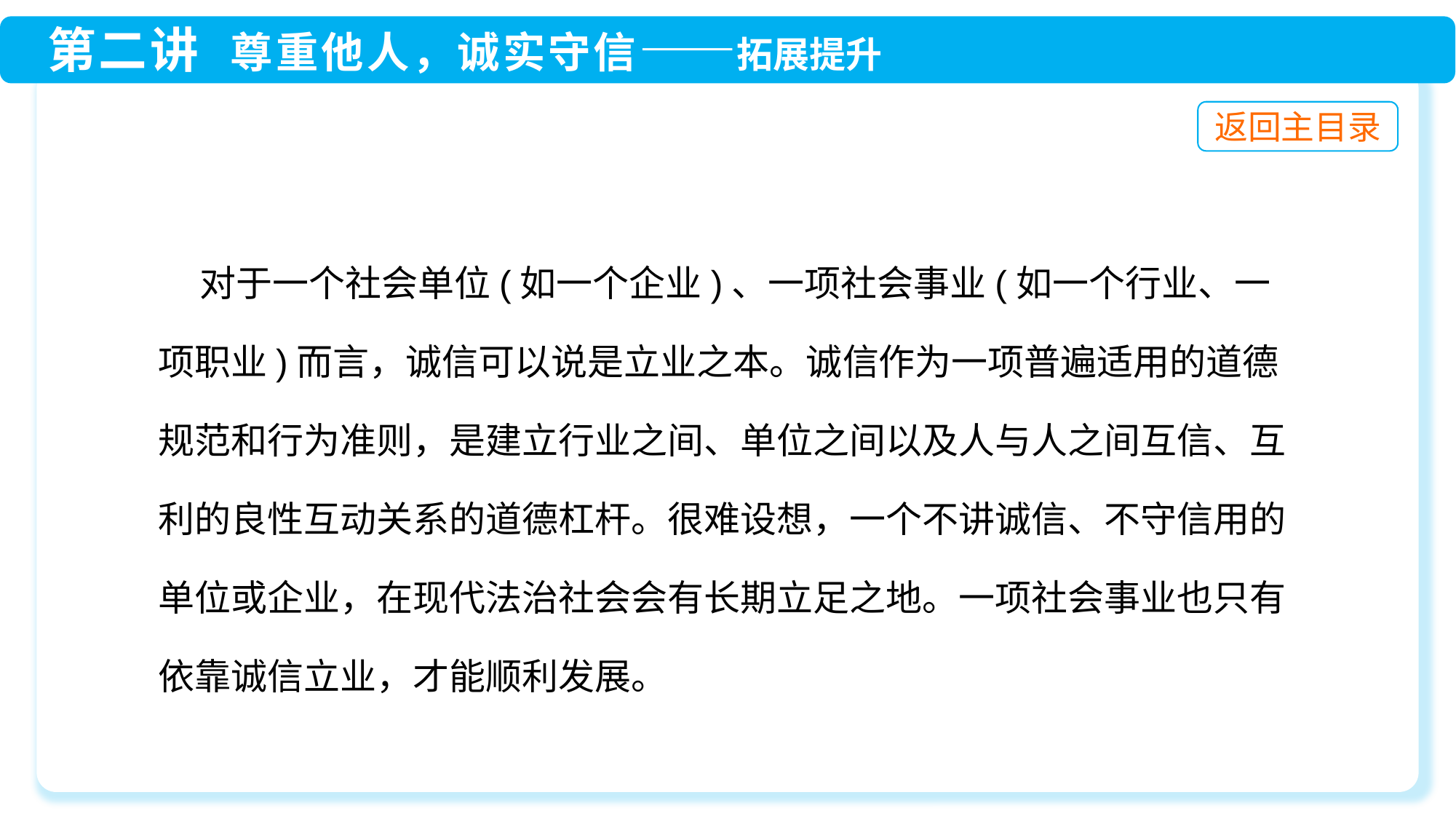

对于一个社会单位(如一个企业)、一项社会事业(如一个行业、一项职业)而言，诚信可以说是立业之本。诚信作为一项普遍适用的道德规范和行为准则，是建立行业之间、单位之间以及人与人之间互信、互利的良性互动关系的道德杠杆。很难设想，一个不讲诚信、不守信用的单位或企业，在现代法治社会会有长期立足之地。一项社会事业也只有依靠诚信立业，才能顺利发展。